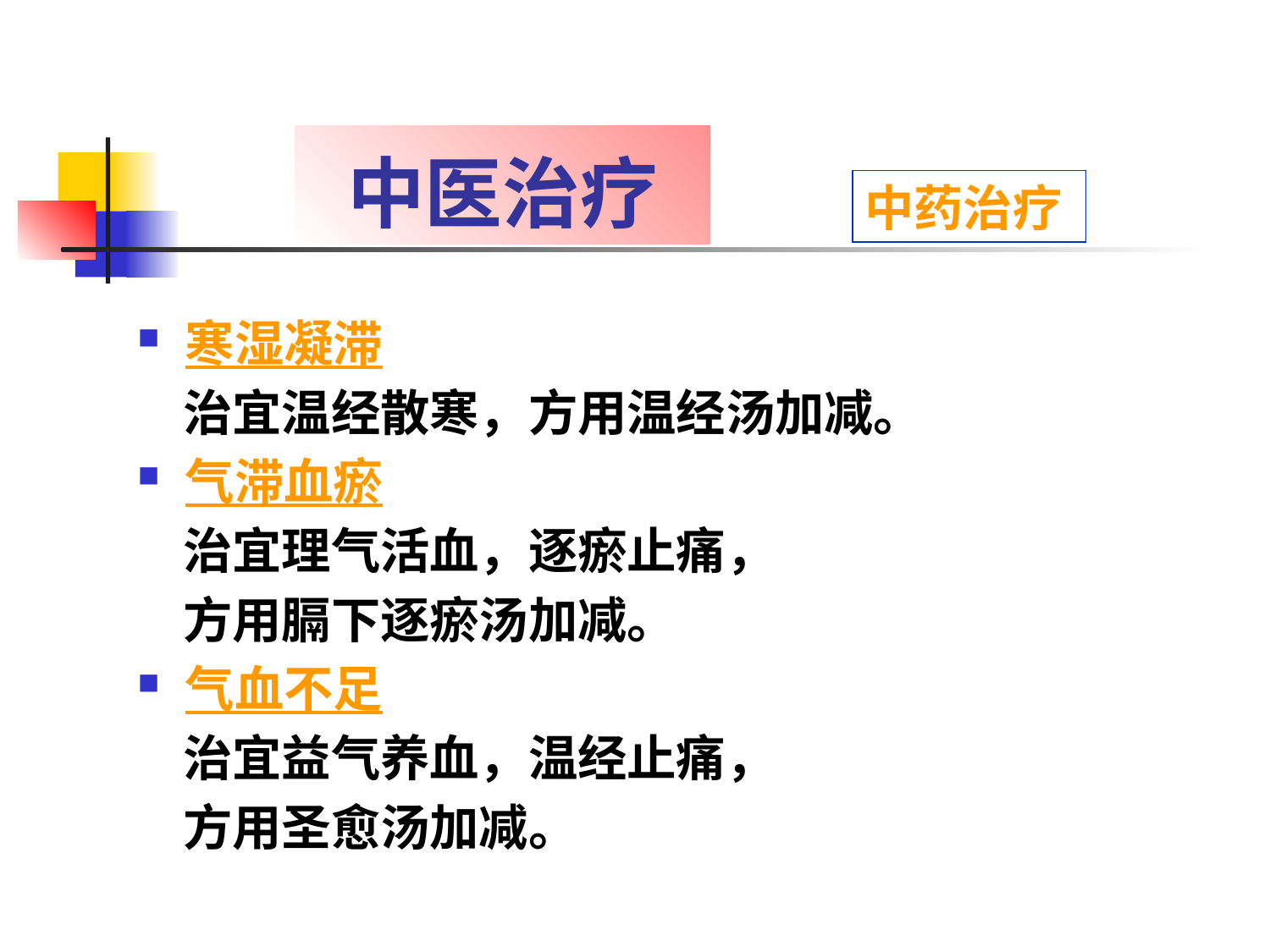

# 中医治疗
中药治疗
寒湿凝滞
   治宜温经散寒，方用温经汤加减。
气滞血瘀
   治宜理气活血，逐瘀止痛，
   方用膈下逐瘀汤加减。
气血不足
   治宜益气养血，温经止痛，
   方用圣愈汤加减。